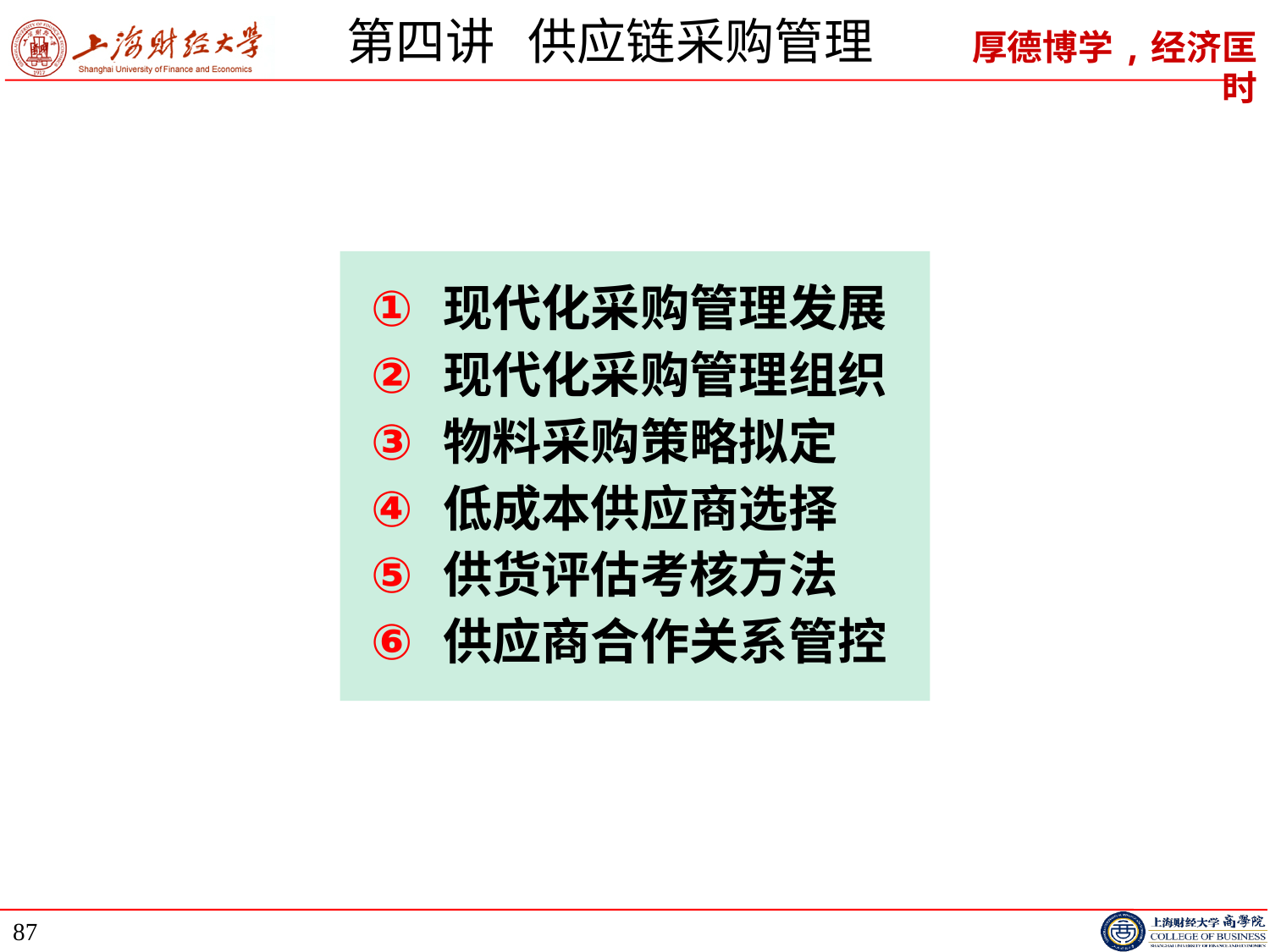

# 第四讲   供应链采购管理
现代化采购管理发展
现代化采购管理组织
物料采购策略拟定
低成本供应商选择
供货评估考核方法
供应商合作关系管控
87